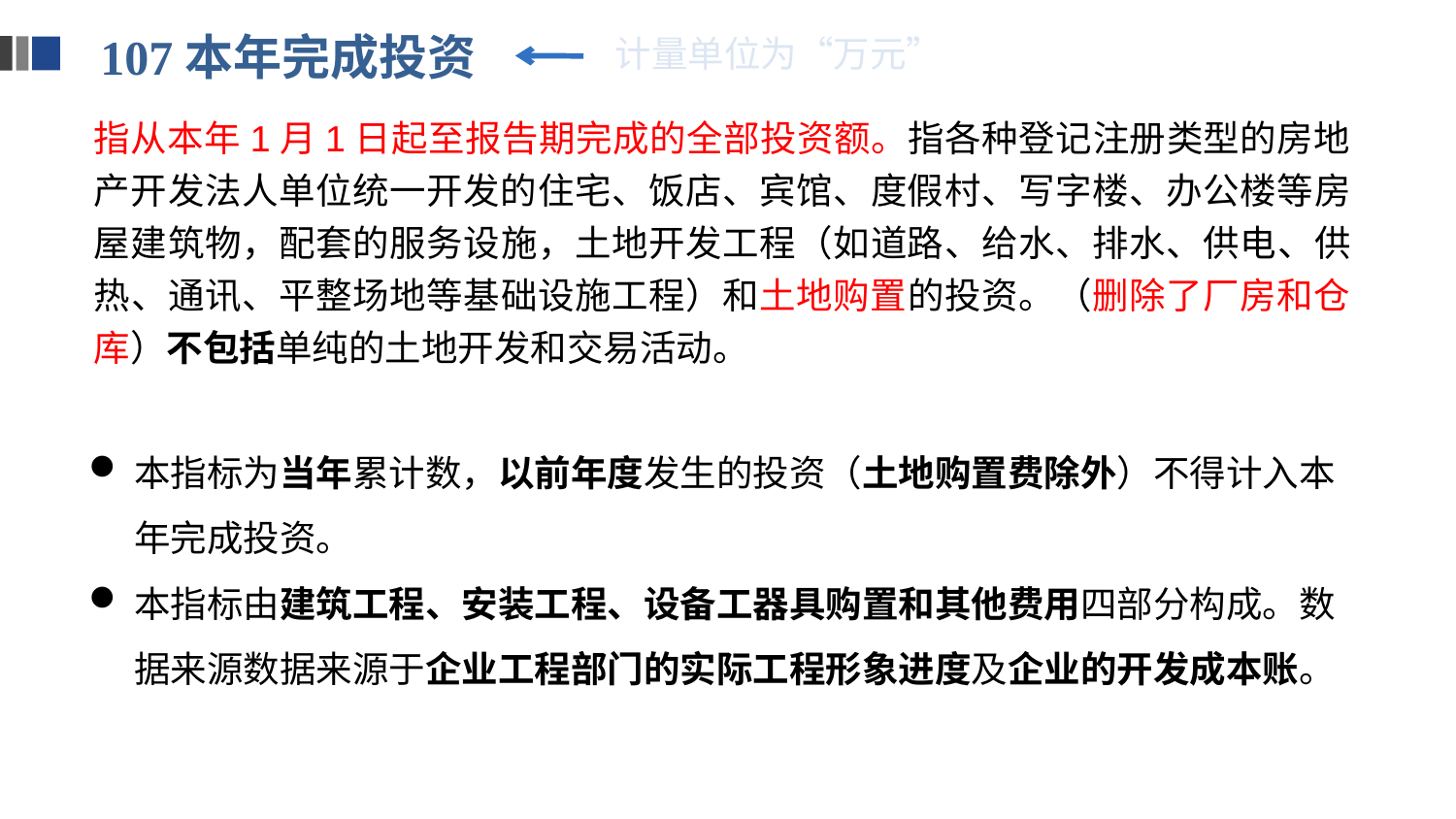

107本年完成投资

计量单位为“万元”

指从本年1月1日起至报告期完成的全部投资额。指各种登记注册类型的房地产开发法人单位统一开发的住宅、饭店、宾馆、度假村、写字楼、办公楼等房屋建筑物，配套的服务设施，土地开发工程（如道路、给水、排水、供电、供热、通讯、平整场地等基础设施工程）和土地购置的投资。（删除了厂房和仓库）不包括单纯的土地开发和交易活动。

本指标为当年累计数，以前年度发生的投资（土地购置费除外）不得计入本年完成投资。
本指标由建筑工程、安装工程、设备工器具购置和其他费用四部分构成。数据来源数据来源于企业工程部门的实际工程形象进度及企业的开发成本账。